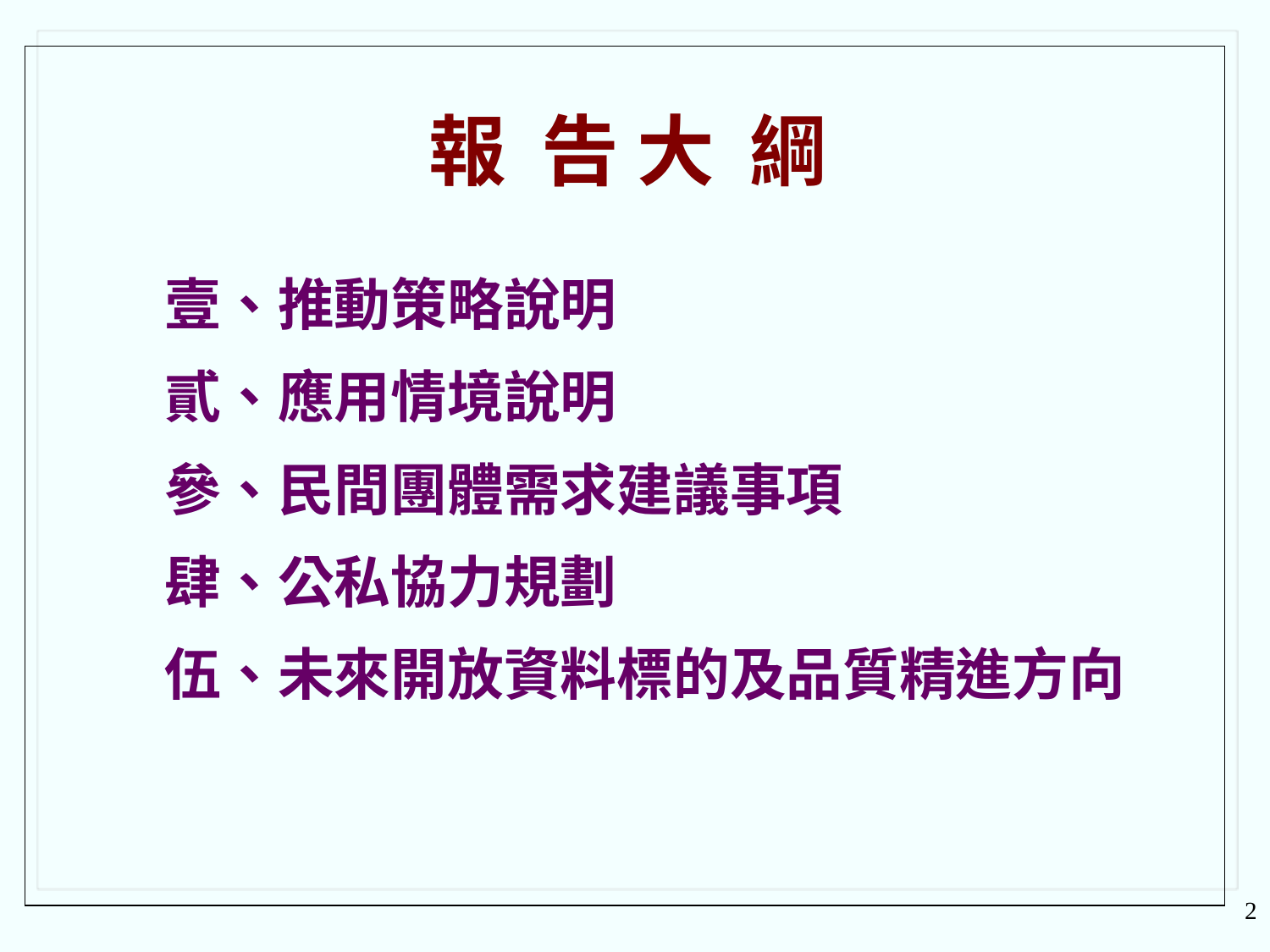

報  告 大  綱
壹、推動策略說明
貳、應用情境說明
參、民間團體需求建議事項
肆、公私協力規劃
伍、未來開放資料標的及品質精進方向

2